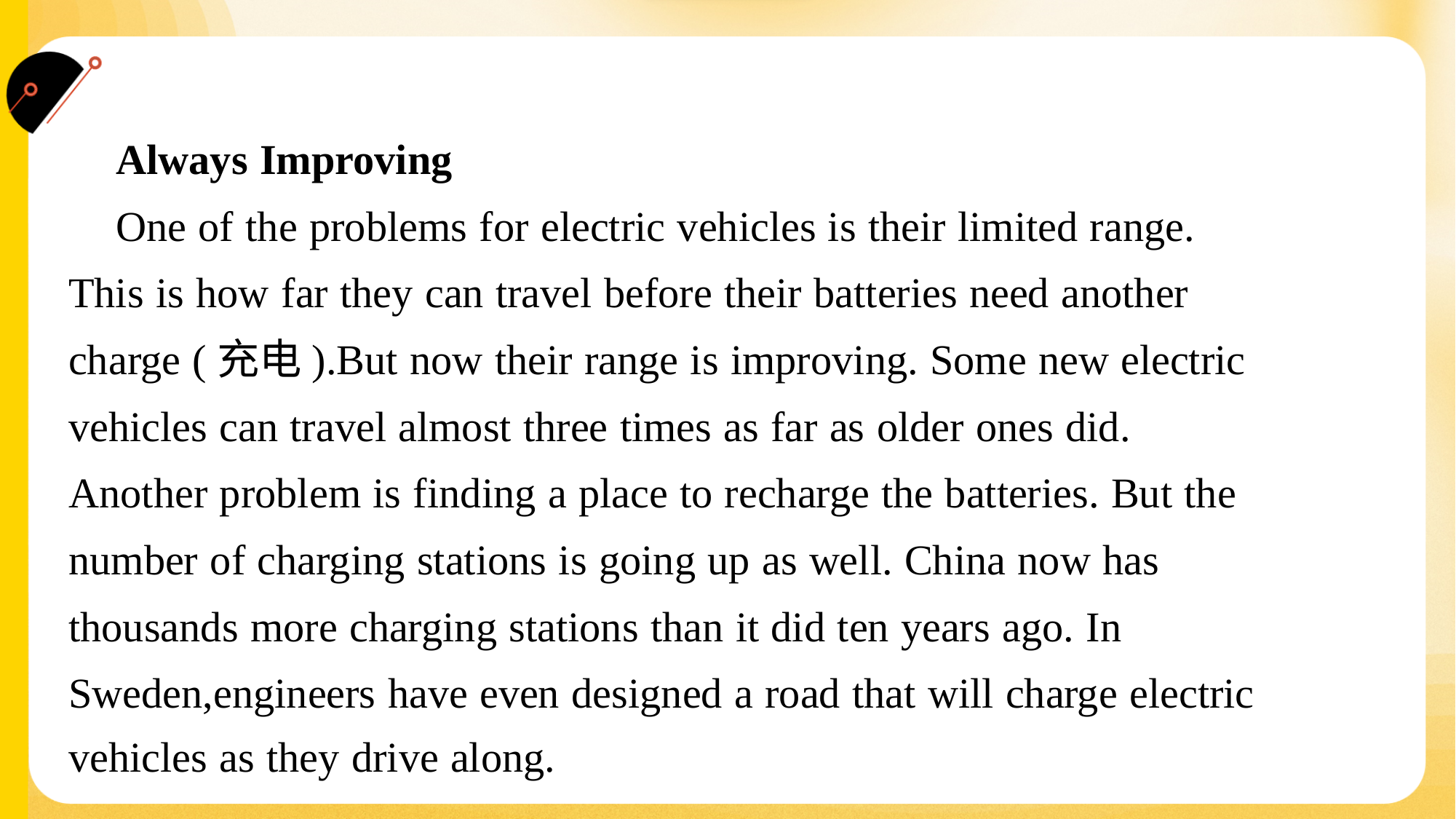

Always Improving
    One of the problems for electric vehicles is their limited range.
This is how far they can travel before their batteries need another
charge (充电).But now their range is improving. Some new electric
vehicles can travel almost three times as far as older ones did.
Another problem is finding a place to recharge the batteries. But the
number of charging stations is going up as well. China now has
thousands more charging stations than it did ten years ago. In
Sweden,engineers have even designed a road that will charge electric
vehicles as they drive along.